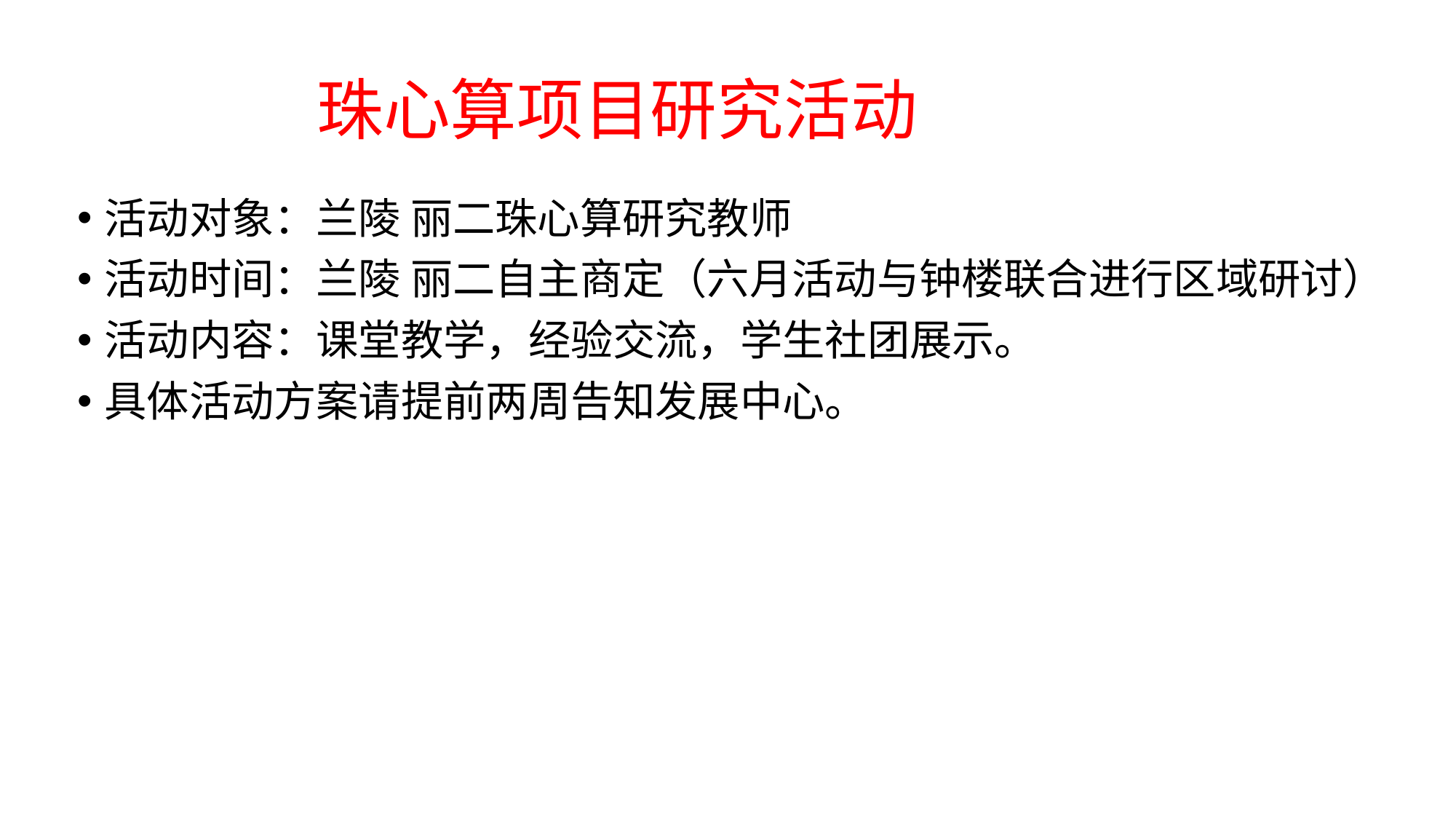

# 珠心算项目研究活动
活动对象：兰陵 丽二珠心算研究教师
活动时间：兰陵 丽二自主商定（六月活动与钟楼联合进行区域研讨）
活动内容：课堂教学，经验交流，学生社团展示。
具体活动方案请提前两周告知发展中心。